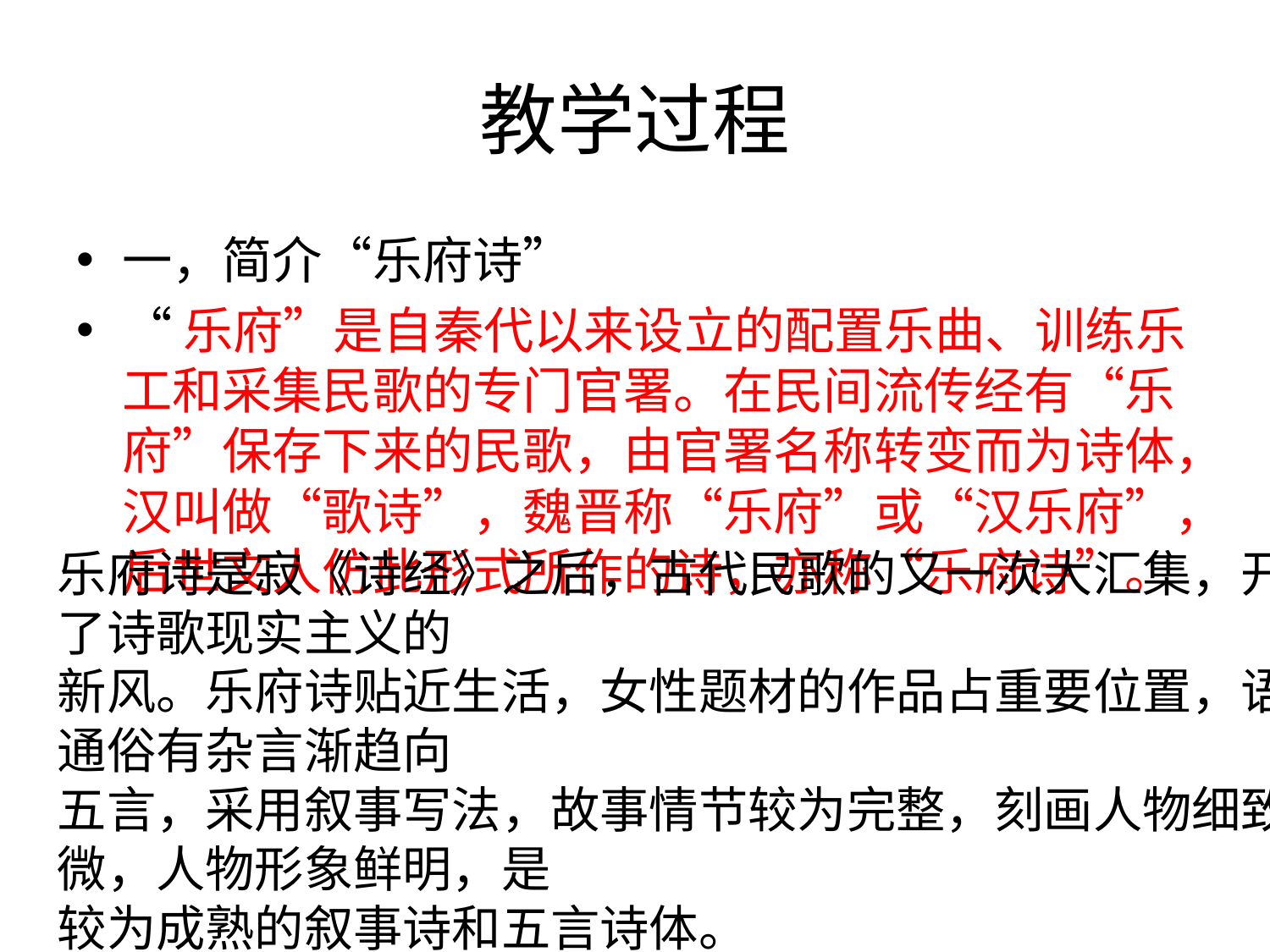

# 教学过程
一，简介“乐府诗”
“乐府”是自秦代以来设立的配置乐曲、训练乐工和采集民歌的专门官署。在民间流传经有“乐府”保存下来的民歌，由官署名称转变而为诗体，汉叫做“歌诗”，魏晋称“乐府”或“汉乐府”，后世文人仿此形式所作的诗，亦称“乐府诗”。
乐府诗是寂《诗经》之后，古代民歌的又一次大汇集，开创了诗歌现实主义的
新风。乐府诗贴近生活，女性题材的作品占重要位置，语言通俗有杂言渐趋向
五言，采用叙事写法，故事情节较为完整，刻画人物细致入微，人物形象鲜明，是
较为成熟的叙事诗和五言诗体。
汉代《孔雀东南飞》和南北朝时期长篇叙事民歌《木兰诗》合称“乐府双璧”